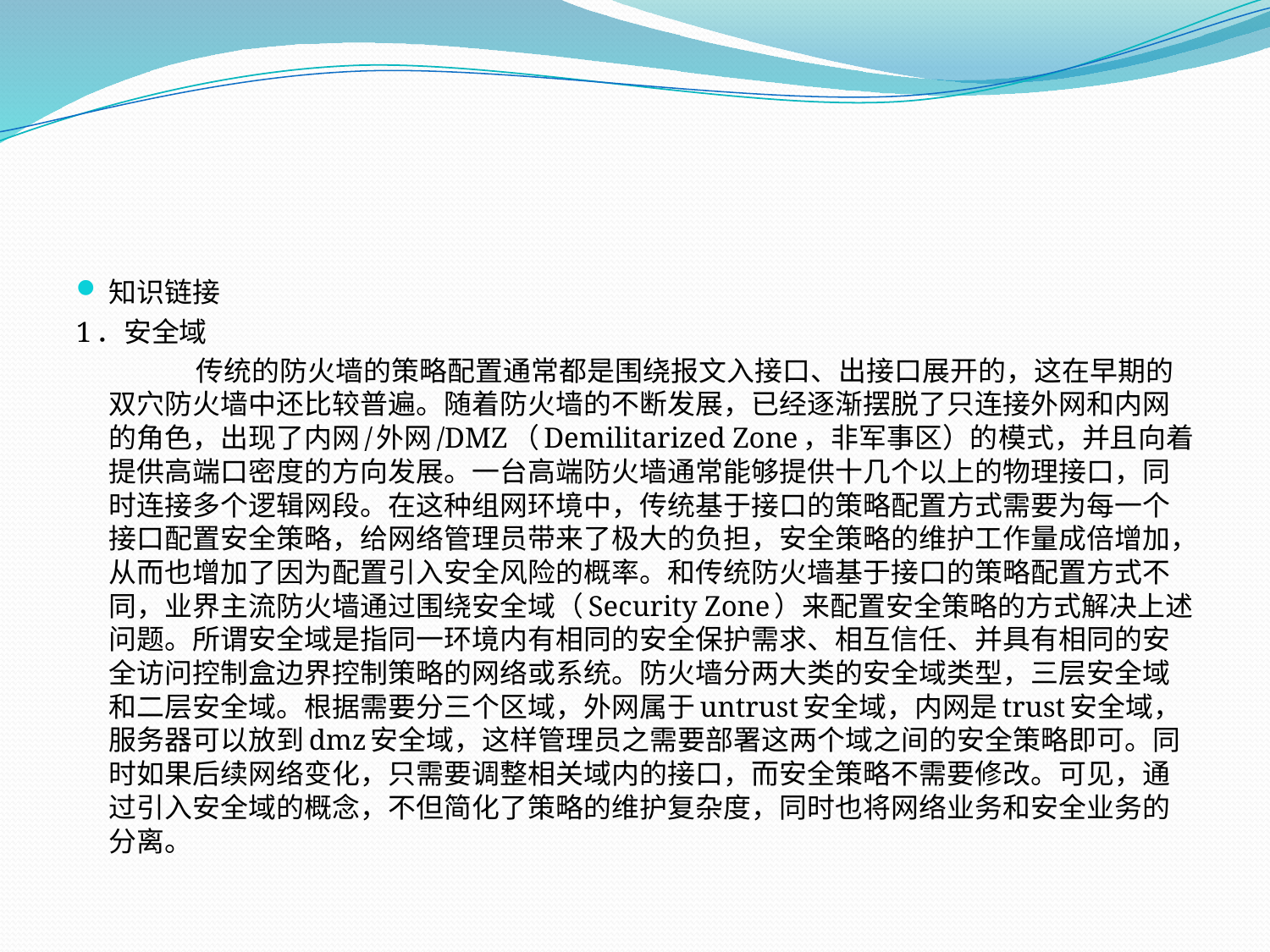

#
知识链接
1．安全域
传统的防火墙的策略配置通常都是围绕报文入接口、出接口展开的，这在早期的双穴防火墙中还比较普遍。随着防火墙的不断发展，已经逐渐摆脱了只连接外网和内网的角色，出现了内网/外网/DMZ（Demilitarized Zone，非军事区）的模式，并且向着提供高端口密度的方向发展。一台高端防火墙通常能够提供十几个以上的物理接口，同时连接多个逻辑网段。在这种组网环境中，传统基于接口的策略配置方式需要为每一个接口配置安全策略，给网络管理员带来了极大的负担，安全策略的维护工作量成倍增加，从而也增加了因为配置引入安全风险的概率。和传统防火墙基于接口的策略配置方式不同，业界主流防火墙通过围绕安全域（Security Zone）来配置安全策略的方式解决上述问题。所谓安全域是指同一环境内有相同的安全保护需求、相互信任、并具有相同的安全访问控制盒边界控制策略的网络或系统。防火墙分两大类的安全域类型，三层安全域和二层安全域。根据需要分三个区域，外网属于untrust安全域，内网是trust安全域，服务器可以放到dmz安全域，这样管理员之需要部署这两个域之间的安全策略即可。同时如果后续网络变化，只需要调整相关域内的接口，而安全策略不需要修改。可见，通过引入安全域的概念，不但简化了策略的维护复杂度，同时也将网络业务和安全业务的分离。